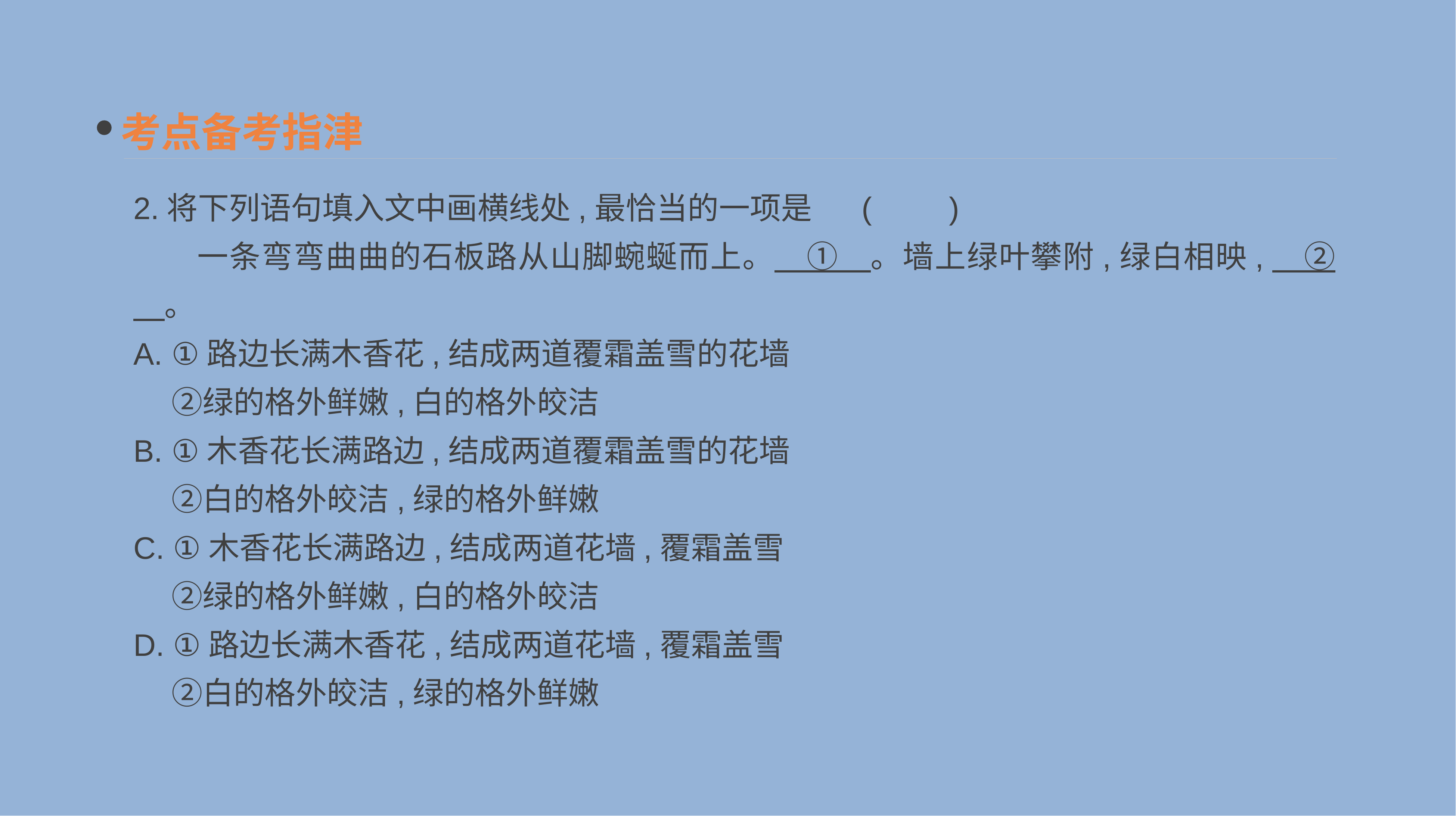

考点备考指津

2.将下列语句填入文中画横线处,最恰当的一项是	(　　)
　　一条弯弯曲曲的石板路从山脚蜿蜒而上。　①　。墙上绿叶攀附,绿白相映,　②　。
A. ①路边长满木香花,结成两道覆霜盖雪的花墙
　 ②绿的格外鲜嫩,白的格外皎洁
B. ①木香花长满路边,结成两道覆霜盖雪的花墙
　 ②白的格外皎洁,绿的格外鲜嫩
C. ①木香花长满路边,结成两道花墙,覆霜盖雪
　 ②绿的格外鲜嫩,白的格外皎洁
D. ①路边长满木香花,结成两道花墙,覆霜盖雪
　 ②白的格外皎洁,绿的格外鲜嫩